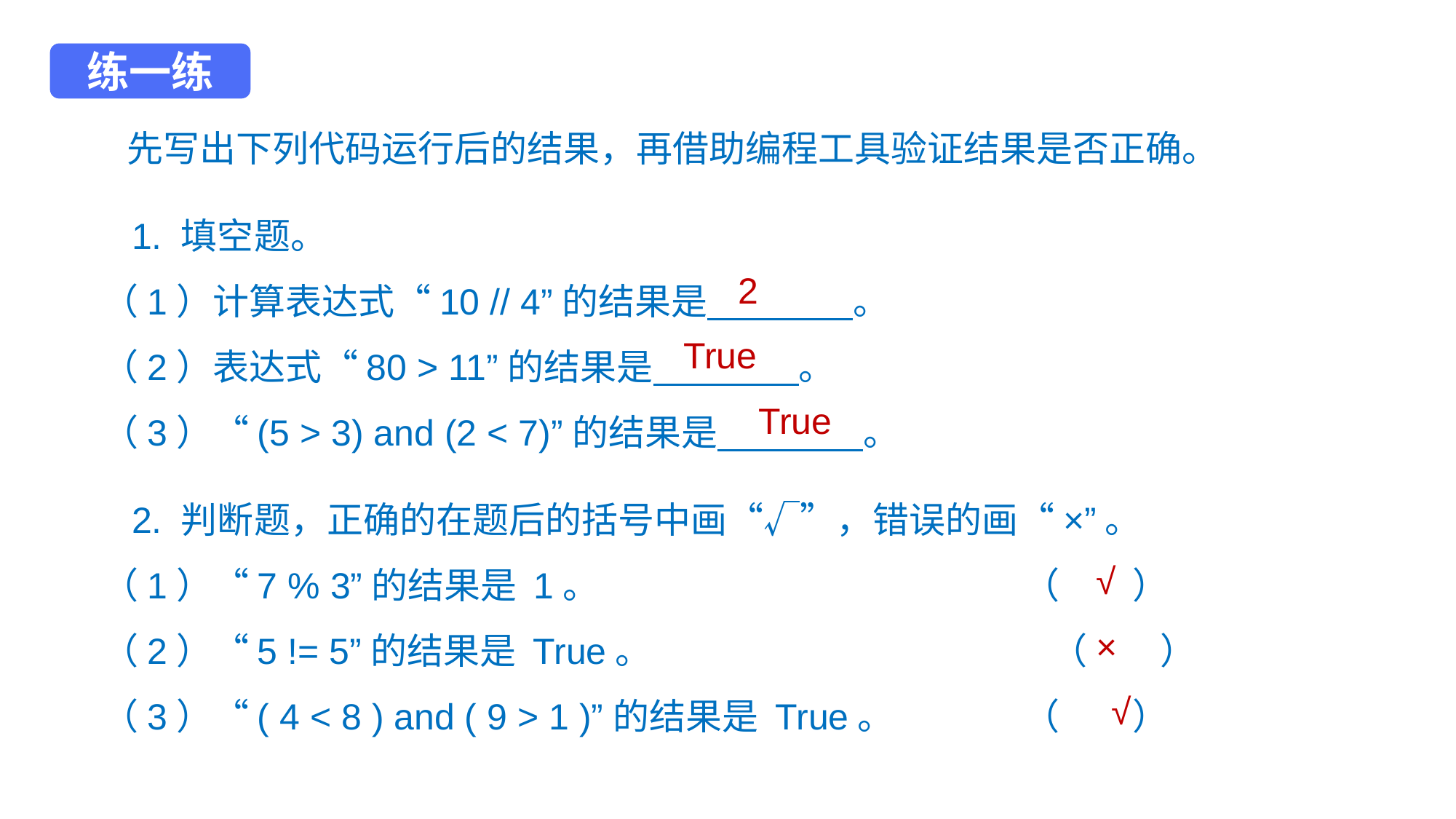

练一练
       先写出下列代码运行后的结果，再借助编程工具验证结果是否正确。
       1. 填空题。
    （1）计算表达式“10 // 4”的结果是　　　　。
    （2）表达式“80 > 11”的结果是　　　　。
    （3）“(5 > 3) and (2 < 7)”的结果是　　　　。
       2. 判断题，正确的在题后的括号中画“√”，错误的画“×”。
    （1）“7 % 3”的结果是 1。				           （　　）
    （2）“5 != 5”的结果是 True。				 （　　）
    （3）“( 4 < 8 ) and ( 9 > 1 )”的结果是 True。	           （　　）
2
True
True
√
×
√